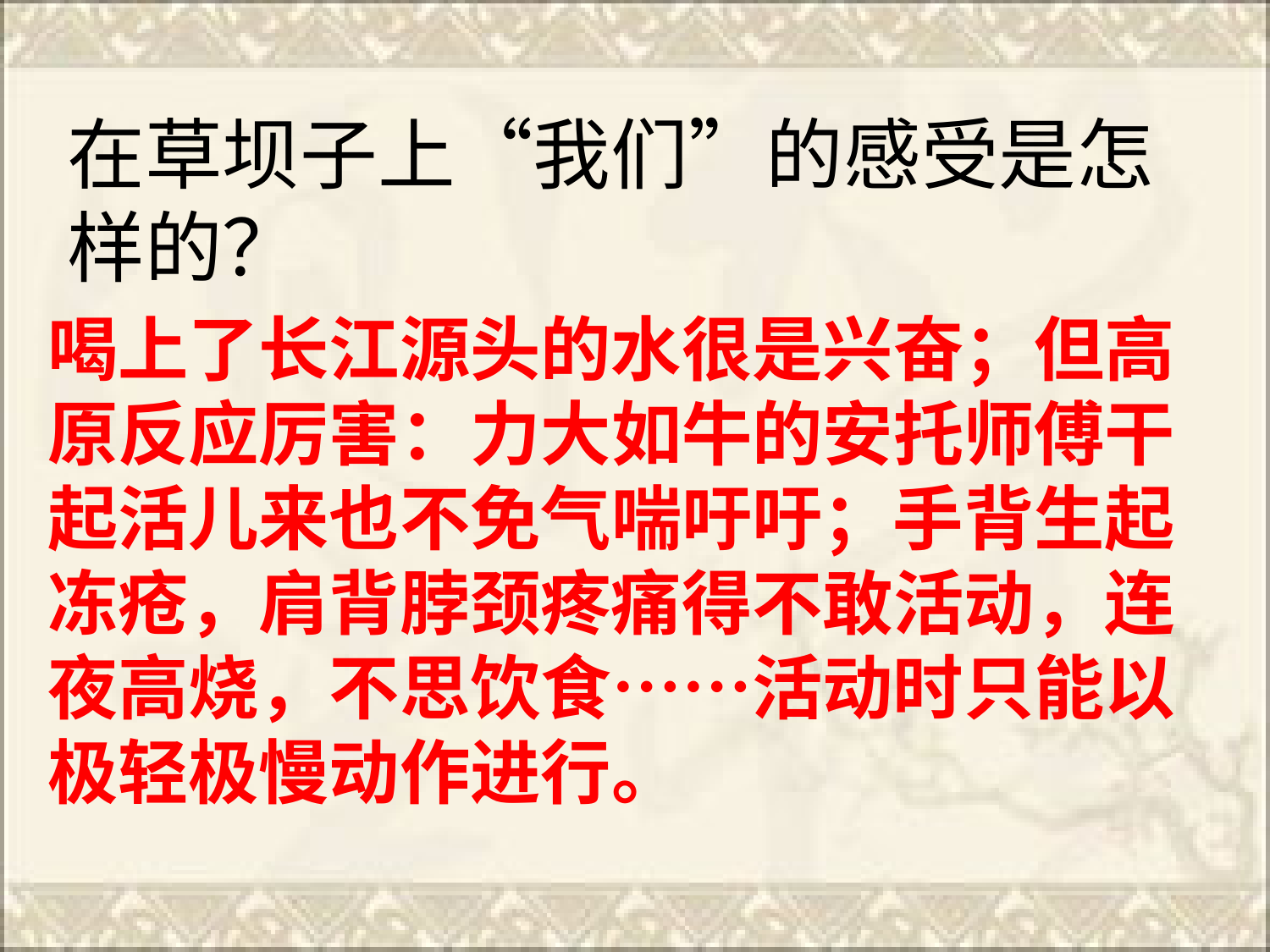

在草坝子上“我们”的感受是怎样的？
喝上了长江源头的水很是兴奋；但高原反应厉害：力大如牛的安托师傅干起活儿来也不免气喘吁吁；手背生起冻疮，肩背脖颈疼痛得不敢活动，连夜高烧，不思饮食……活动时只能以极轻极慢动作进行。